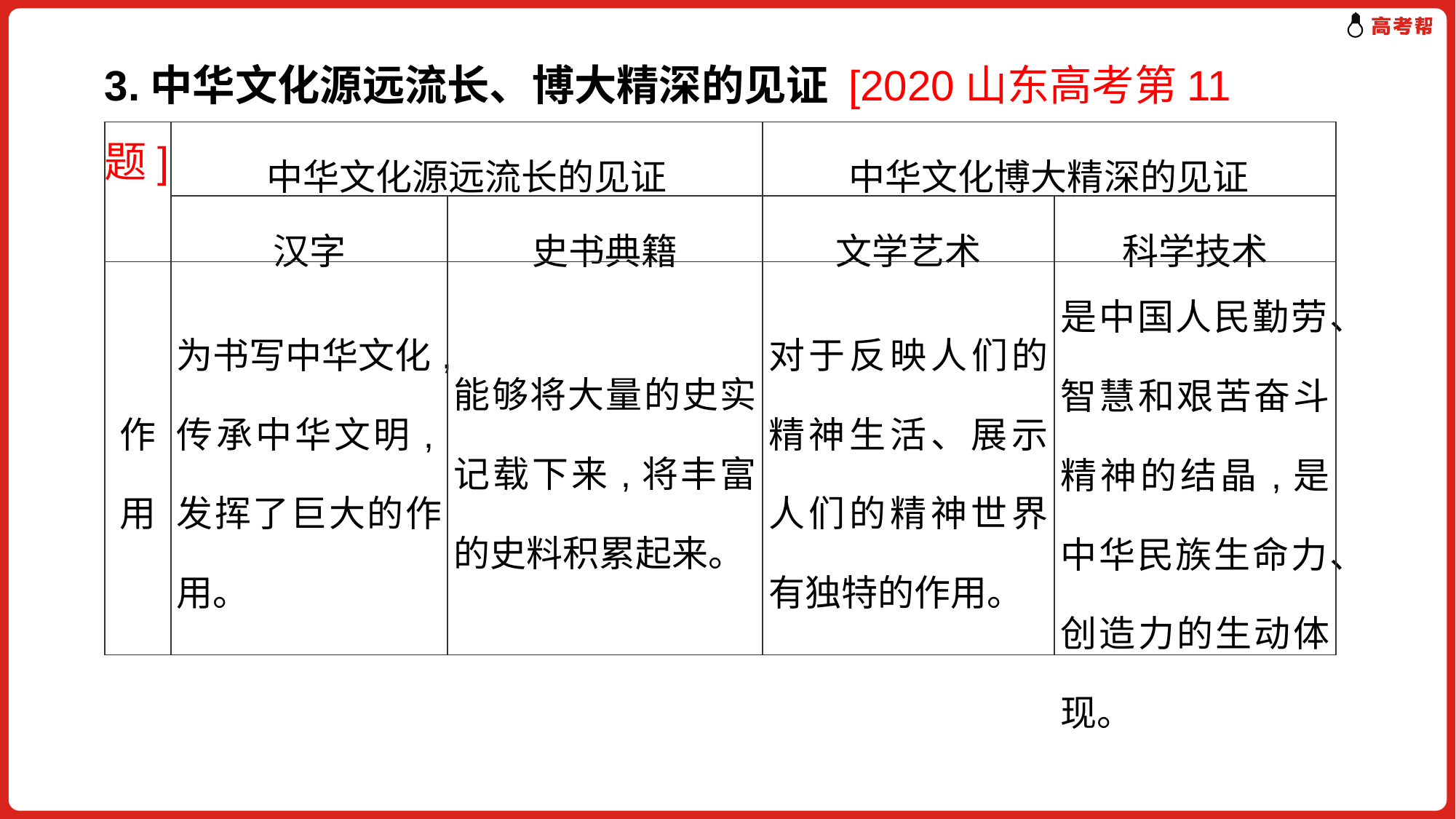

3.中华文化源远流长、博大精深的见证 [2020山东高考第11题]
|  | 中华文化源远流长的见证 |  | 中华文化博大精深的见证 |  |
| --- | --- | --- | --- | --- |
|  | 汉字 | 史书典籍 | 文学艺术 | 科学技术 |
| 作用 | 为书写中华文化,传承中华文明,发挥了巨大的作用。 | 能够将大量的史实记载下来,将丰富的史料积累起来。 | 对于反映人们的精神生活、展示人们的精神世界有独特的作用。 | 是中国人民勤劳、智慧和艰苦奋斗精神的结晶,是中华民族生命力、创造力的生动体现。 |